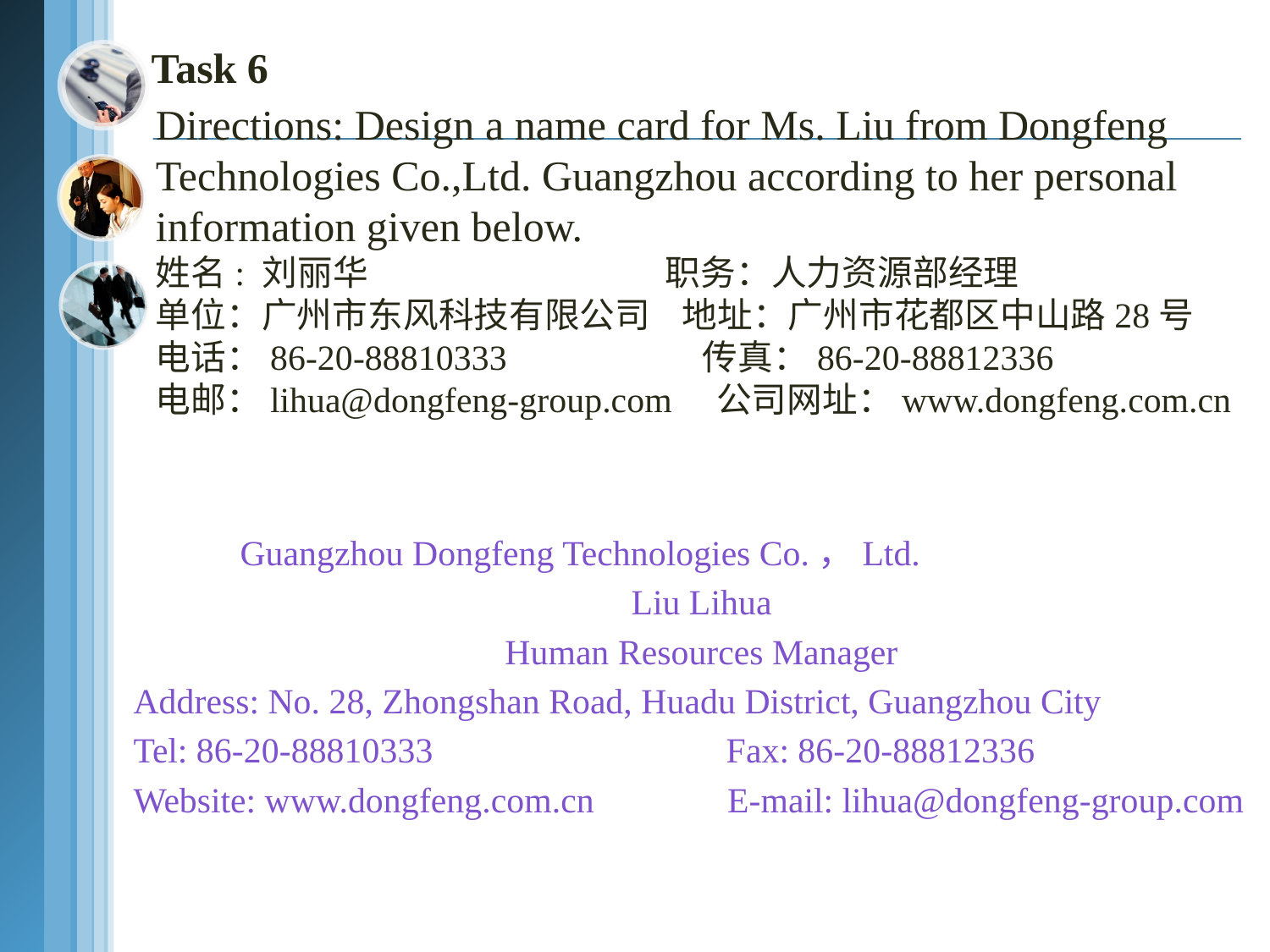

# Task 6
Directions: Design a name card for Ms. Liu from Dongfeng
Technologies Co.,Ltd. Guangzhou according to her personal
information given below.
姓名: 刘丽华                                      职务：人力资源部经理
单位：广州市东风科技有限公司    地址：广州市花都区中山路28号
电话：86-20-88810333                     传真：86-20-88812336
电邮：lihua@dongfeng-group.com    公司网址：www.dongfeng.com.cn

            Guangzhou Dongfeng Technologies Co.，Ltd.
Liu Lihua
Human Resources Manager
Address: No. 28, Zhongshan Road, Huadu District, Guangzhou City
Tel: 86-20-88810333                                 Fax: 86-20-88812336
Website: www.dongfeng.com.cn               E-mail: lihua@dongfeng-group.com